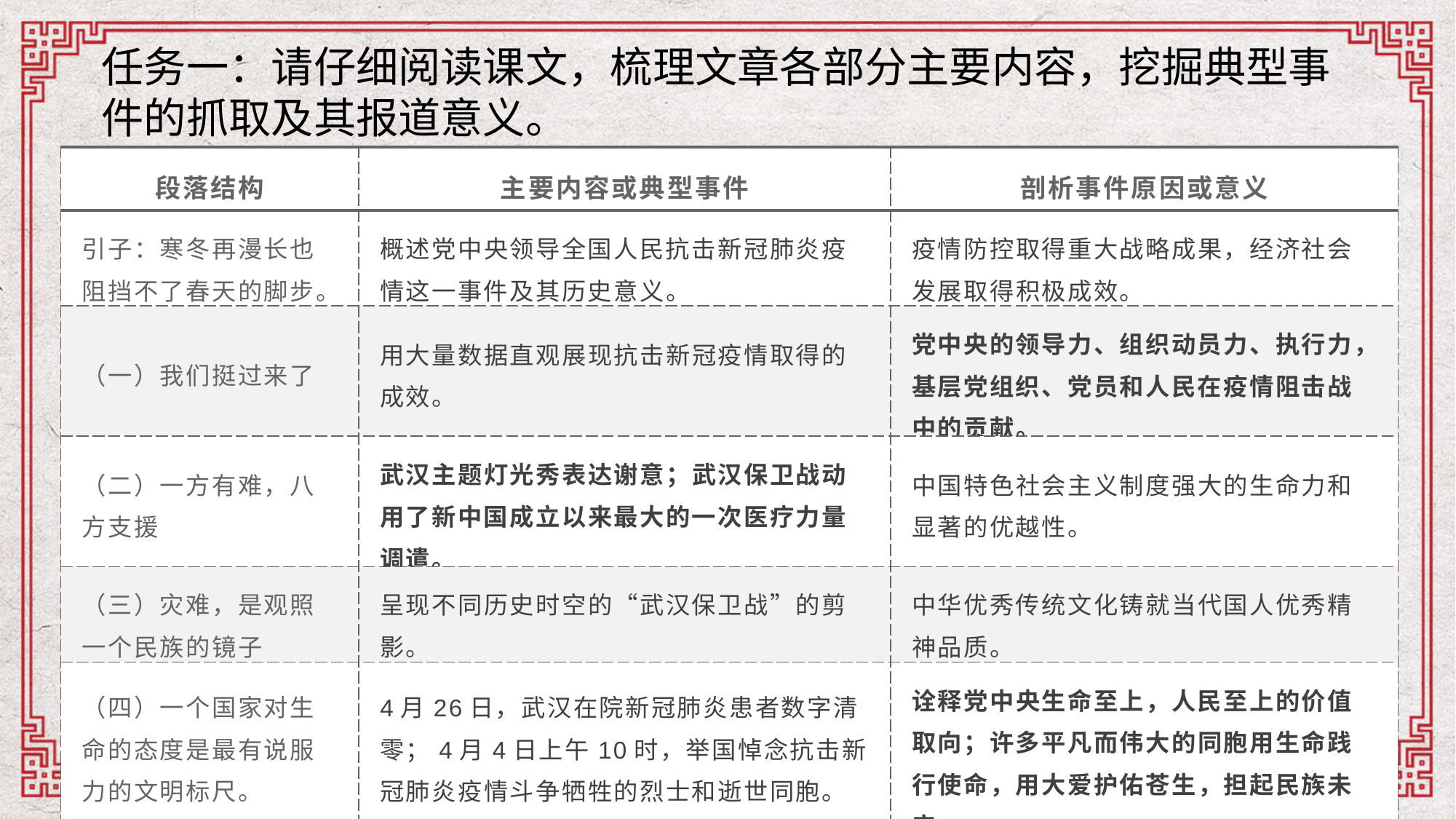

任务一：请仔细阅读课文，梳理文章各部分主要内容，挖掘典型事件的抓取及其报道意义。
| 段落结构 | 主要内容或典型事件 | 剖析事件原因或意义 |
| --- | --- | --- |
| 引子：寒冬再漫长也阻挡不了春天的脚步。 | 概述党中央领导全国人民抗击新冠肺炎疫情这一事件及其历史意义。 | 疫情防控取得重大战略成果，经济社会发展取得积极成效。 |
| （一）我们挺过来了 | 用大量数据直观展现抗击新冠疫情取得的成效。 | 党中央的领导力、组织动员力、执行力，基层党组织、党员和人民在疫情阻击战中的贡献。 |
| （二）一方有难，八方支援 | 武汉主题灯光秀表达谢意；武汉保卫战动用了新中国成立以来最大的一次医疗力量调遣。 | 中国特色社会主义制度强大的生命力和显著的优越性。 |
| （三）灾难，是观照一个民族的镜子 | 呈现不同历史时空的“武汉保卫战”的剪影。 | 中华优秀传统文化铸就当代国人优秀精神品质。 |
| （四）一个国家对生命的态度是最有说服力的文明标尺。 | 4月26日，武汉在院新冠肺炎患者数字清零；4月4日上午10时，举国悼念抗击新冠肺炎疫情斗争牺牲的烈士和逝世同胞。 | 诠释党中央生命至上，人民至上的价值取向；许多平凡而伟大的同胞用生命践行使命，用大爱护佑苍生，担起民族未来。 |